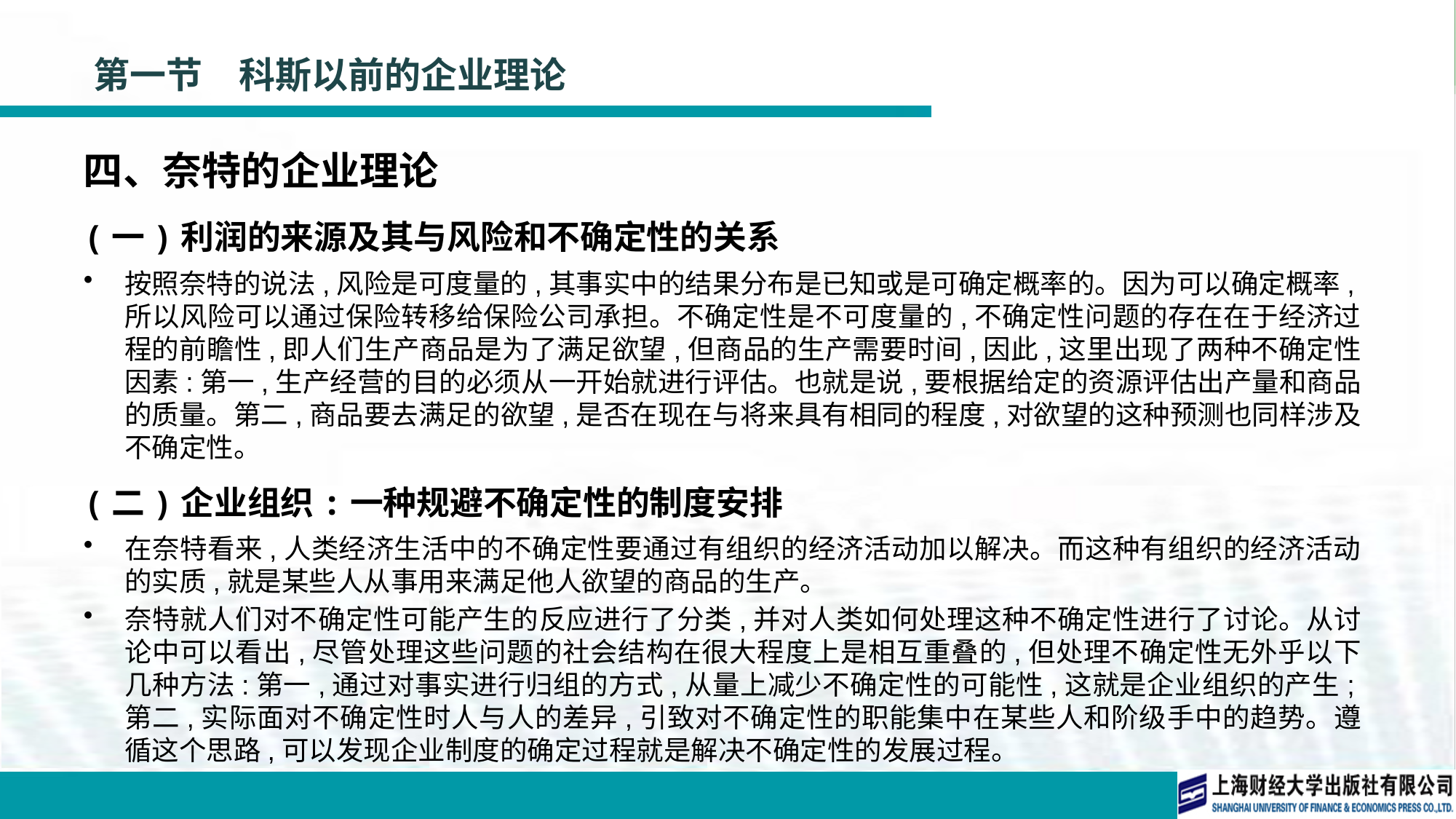

# 第一节　科斯以前的企业理论
四、奈特的企业理论
(一)利润的来源及其与风险和不确定性的关系
按照奈特的说法,风险是可度量的,其事实中的结果分布是已知或是可确定概率的。因为可以确定概率,所以风险可以通过保险转移给保险公司承担。不确定性是不可度量的,不确定性问题的存在在于经济过程的前瞻性,即人们生产商品是为了满足欲望,但商品的生产需要时间,因此,这里出现了两种不确定性因素:第一,生产经营的目的必须从一开始就进行评估。也就是说,要根据给定的资源评估出产量和商品的质量。第二,商品要去满足的欲望,是否在现在与将来具有相同的程度,对欲望的这种预测也同样涉及不确定性。
(二)企业组织:一种规避不确定性的制度安排
在奈特看来,人类经济生活中的不确定性要通过有组织的经济活动加以解决。而这种有组织的经济活动的实质,就是某些人从事用来满足他人欲望的商品的生产。
奈特就人们对不确定性可能产生的反应进行了分类,并对人类如何处理这种不确定性进行了讨论。从讨论中可以看出,尽管处理这些问题的社会结构在很大程度上是相互重叠的,但处理不确定性无外乎以下几种方法:第一,通过对事实进行归组的方式,从量上减少不确定性的可能性,这就是企业组织的产生;第二,实际面对不确定性时人与人的差异,引致对不确定性的职能集中在某些人和阶级手中的趋势。遵循这个思路,可以发现企业制度的确定过程就是解决不确定性的发展过程。